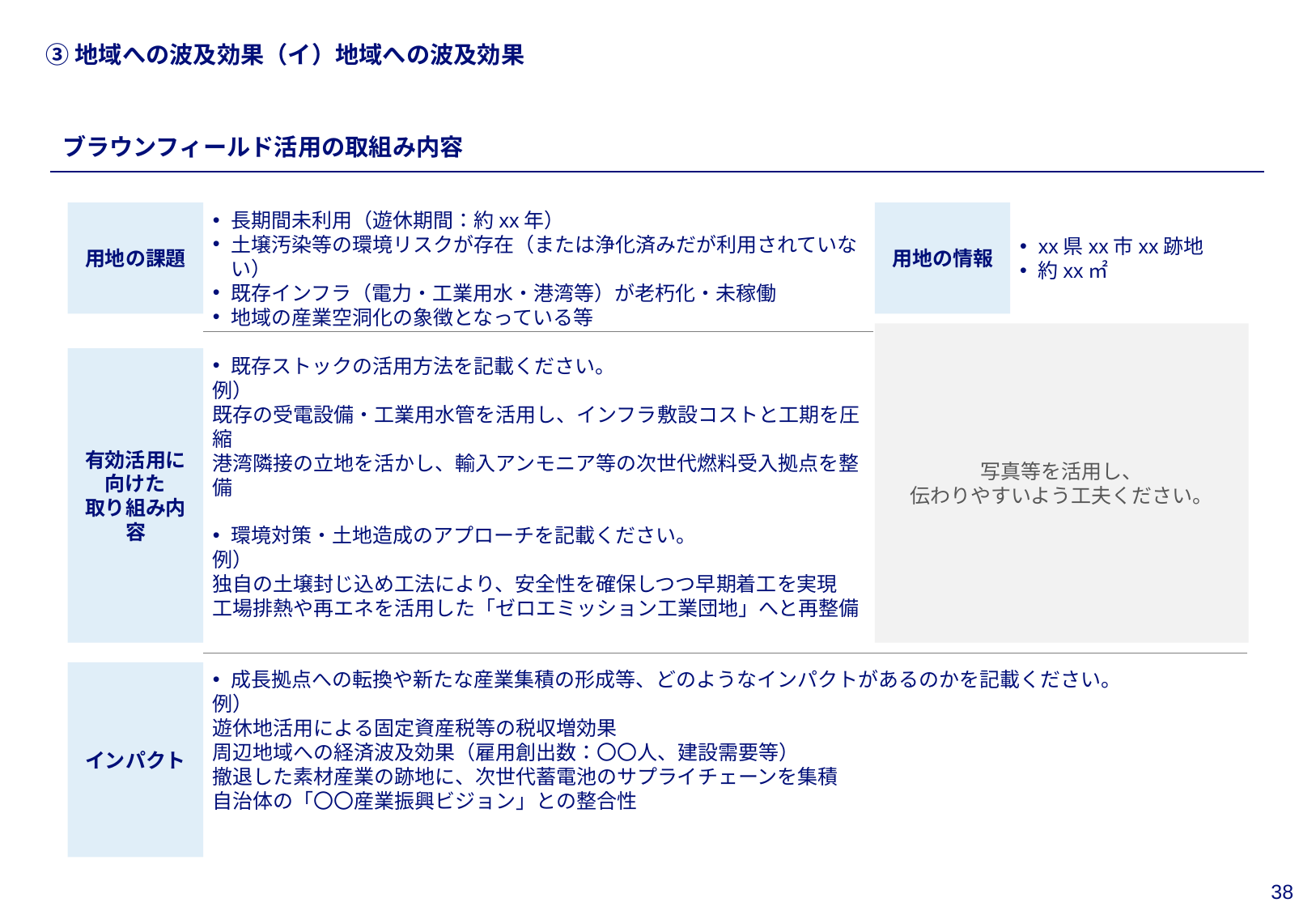

当スライドは作成任意
（ブラウンフィールドでの加点を希望の場合は
必須）
#
③地域への波及効果（イ）地域への波及効果
ブラウンフィールド活用の取組み内容
用地の課題
用地の情報
長期間未利用（遊休期間：約xx年）
土壌汚染等の環境リスクが存在（または浄化済みだが利用されていない）
既存インフラ（電力・工業用水・港湾等）が老朽化・未稼働
地域の産業空洞化の象徴となっている等
xx県xx市xx跡地
約xx㎡
写真等を活用し、
伝わりやすいよう工夫ください。
有効活用に向けた
取り組み内容
既存ストックの活用方法を記載ください。
例）
既存の受電設備・工業用水管を活用し、インフラ敷設コストと工期を圧縮
港湾隣接の立地を活かし、輸入アンモニア等の次世代燃料受入拠点を整備

環境対策・土地造成のアプローチを記載ください。
例）
独自の土壌封じ込め工法により、安全性を確保しつつ早期着工を実現
工場排熱や再エネを活用した「ゼロエミッション工業団地」へと再整備
インパクト
成長拠点への転換や新たな産業集積の形成等、どのようなインパクトがあるのかを記載ください。
例）
遊休地活用による固定資産税等の税収増効果
周辺地域への経済波及効果（雇用創出数：〇〇人、建設需要等）
撤退した素材産業の跡地に、次世代蓄電池のサプライチェーンを集積
自治体の「〇〇産業振興ビジョン」との整合性